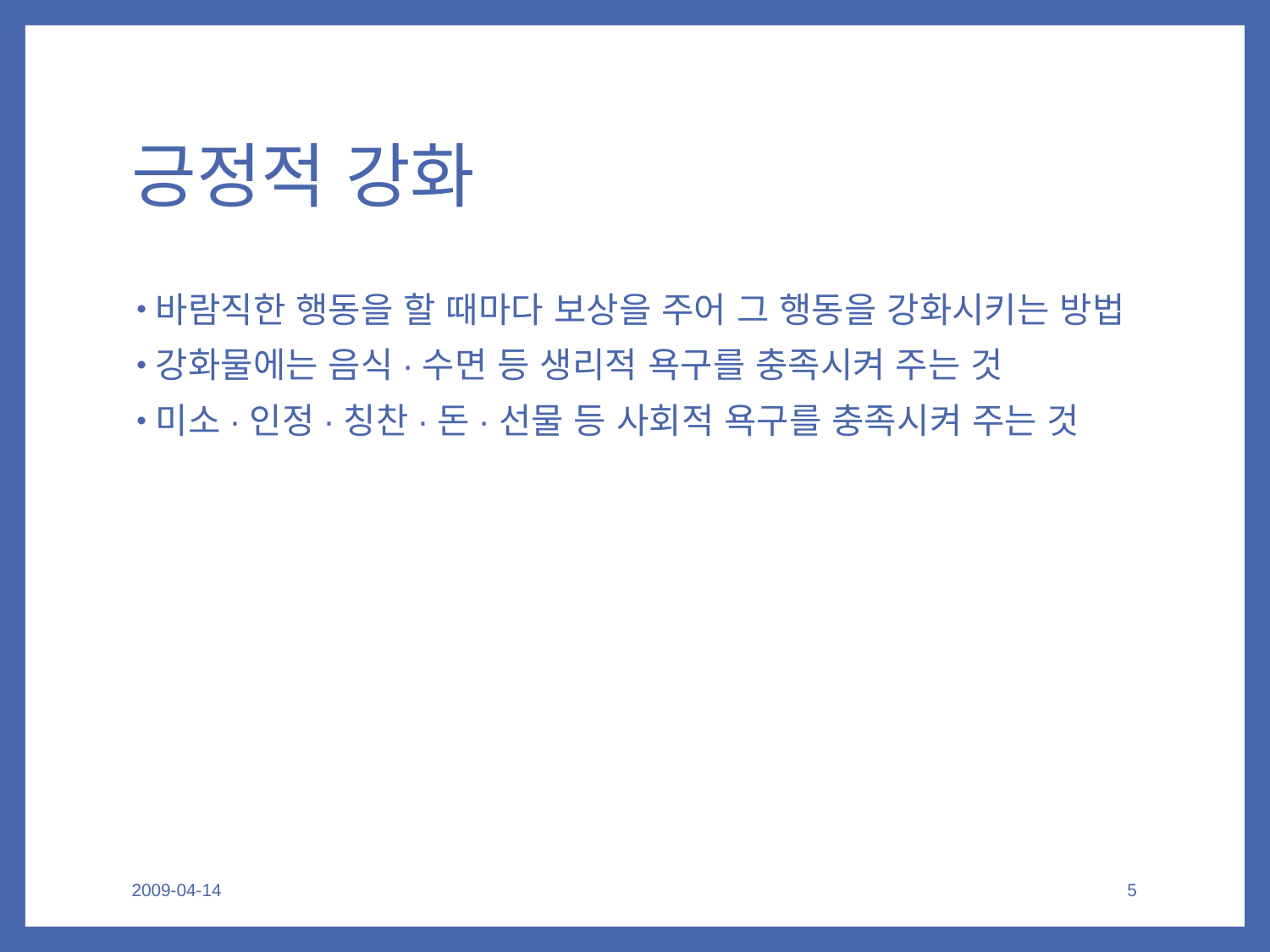

# 긍정적 강화
바람직한 행동을 할 때마다 보상을 주어 그 행동을 강화시키는 방법
강화물에는 음식·수면 등 생리적 욕구를 충족시켜 주는 것
미소·인정·칭찬·돈·선물 등 사회적 욕구를 충족시켜 주는 것
2009-04-14
5